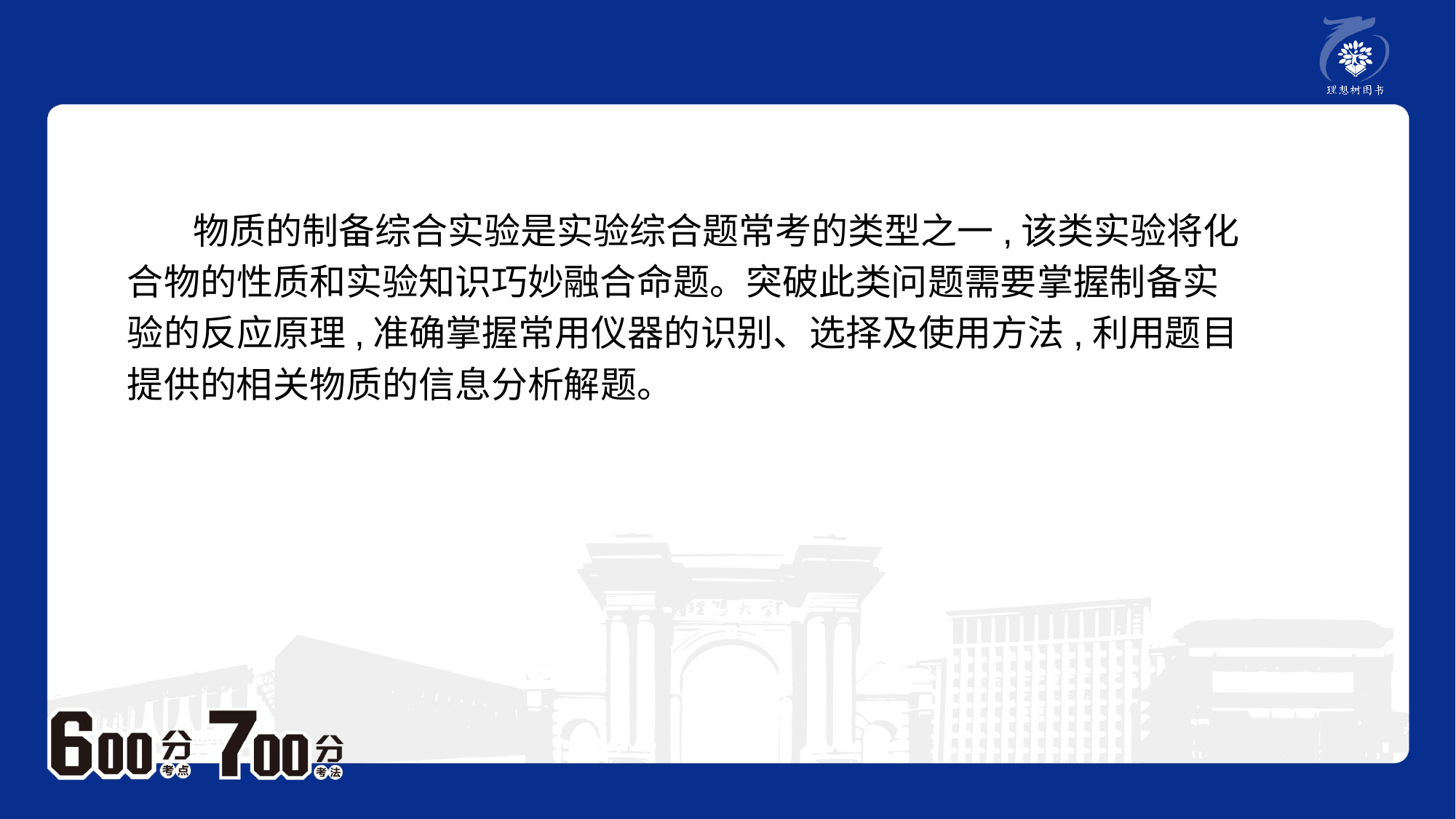

物质的制备综合实验是实验综合题常考的类型之一,该类实验将化合物的性质和实验知识巧妙融合命题。突破此类问题需要掌握制备实验的反应原理,准确掌握常用仪器的识别、选择及使用方法,利用题目提供的相关物质的信息分析解题。